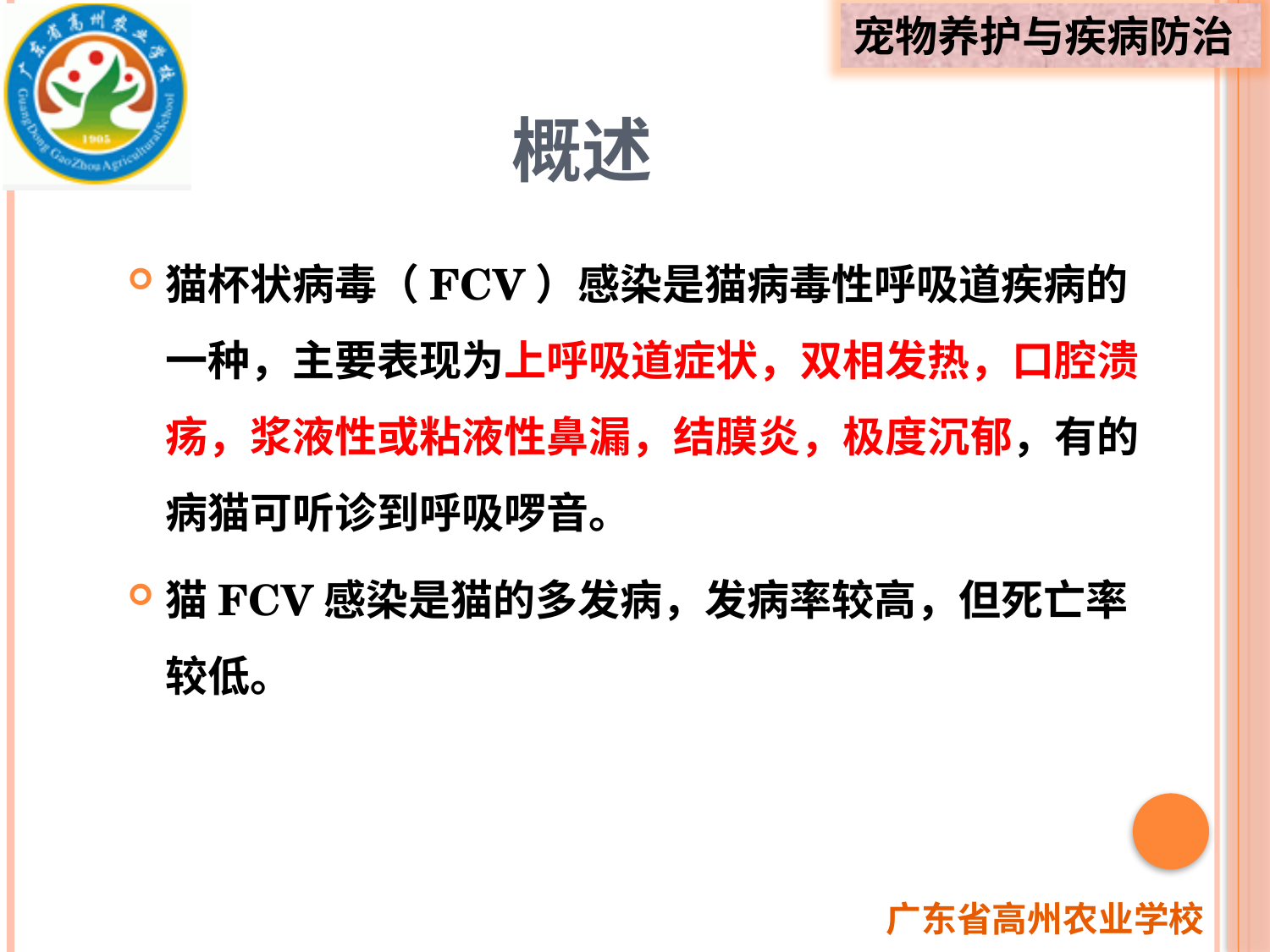

# 概述
猫杯状病毒（FCV）感染是猫病毒性呼吸道疾病的一种，主要表现为上呼吸道症状，双相发热，口腔溃疡，浆液性或粘液性鼻漏，结膜炎，极度沉郁，有的病猫可听诊到呼吸啰音。
猫FCV感染是猫的多发病，发病率较高，但死亡率较低。